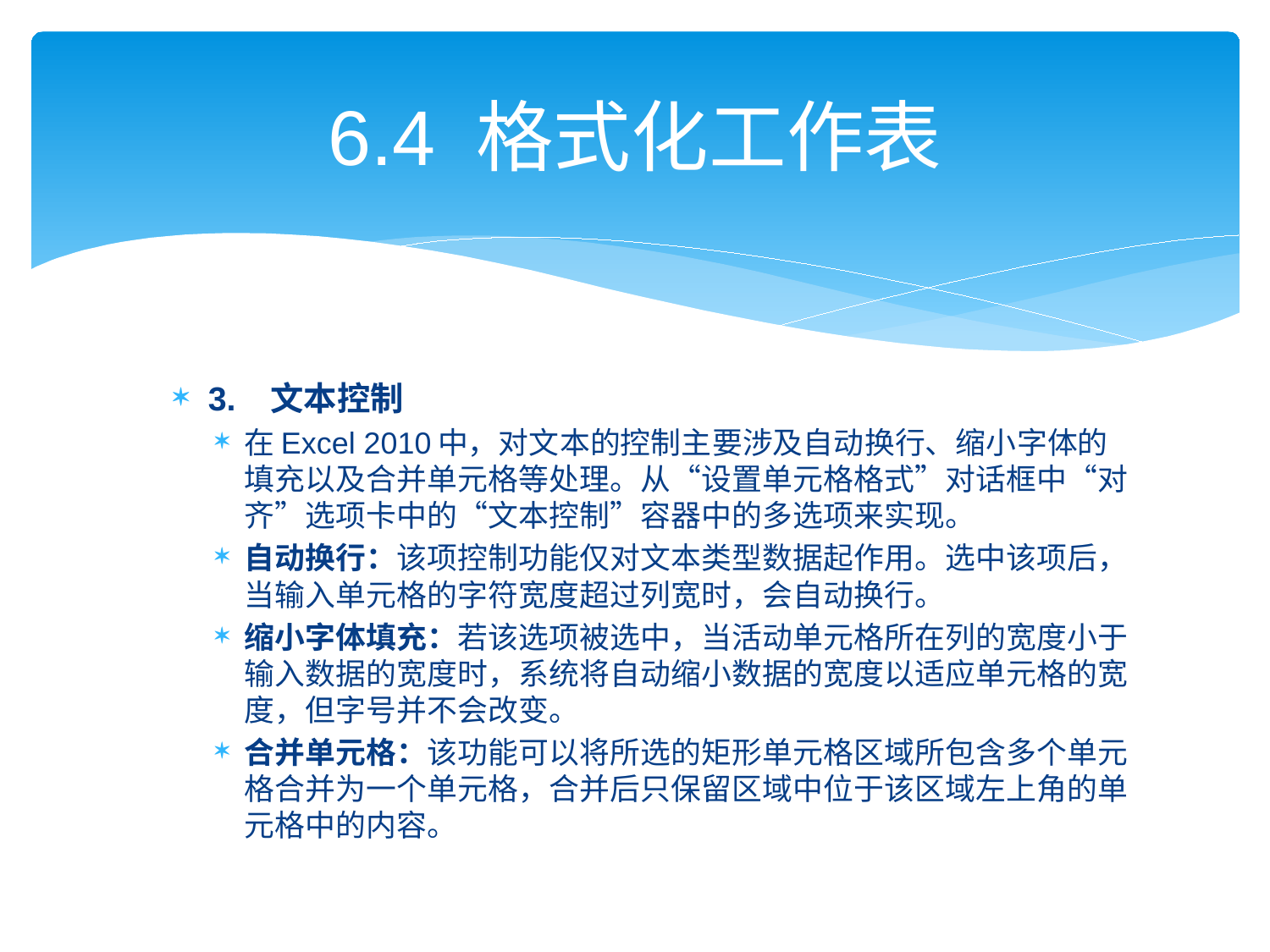

# 6.4 格式化工作表
3.   文本控制
在Excel 2010中，对文本的控制主要涉及自动换行、缩小字体的填充以及合并单元格等处理。从“设置单元格格式”对话框中“对齐”选项卡中的“文本控制”容器中的多选项来实现。
自动换行：该项控制功能仅对文本类型数据起作用。选中该项后，当输入单元格的字符宽度超过列宽时，会自动换行。
缩小字体填充：若该选项被选中，当活动单元格所在列的宽度小于输入数据的宽度时，系统将自动缩小数据的宽度以适应单元格的宽度，但字号并不会改变。
合并单元格：该功能可以将所选的矩形单元格区域所包含多个单元格合并为一个单元格，合并后只保留区域中位于该区域左上角的单元格中的内容。